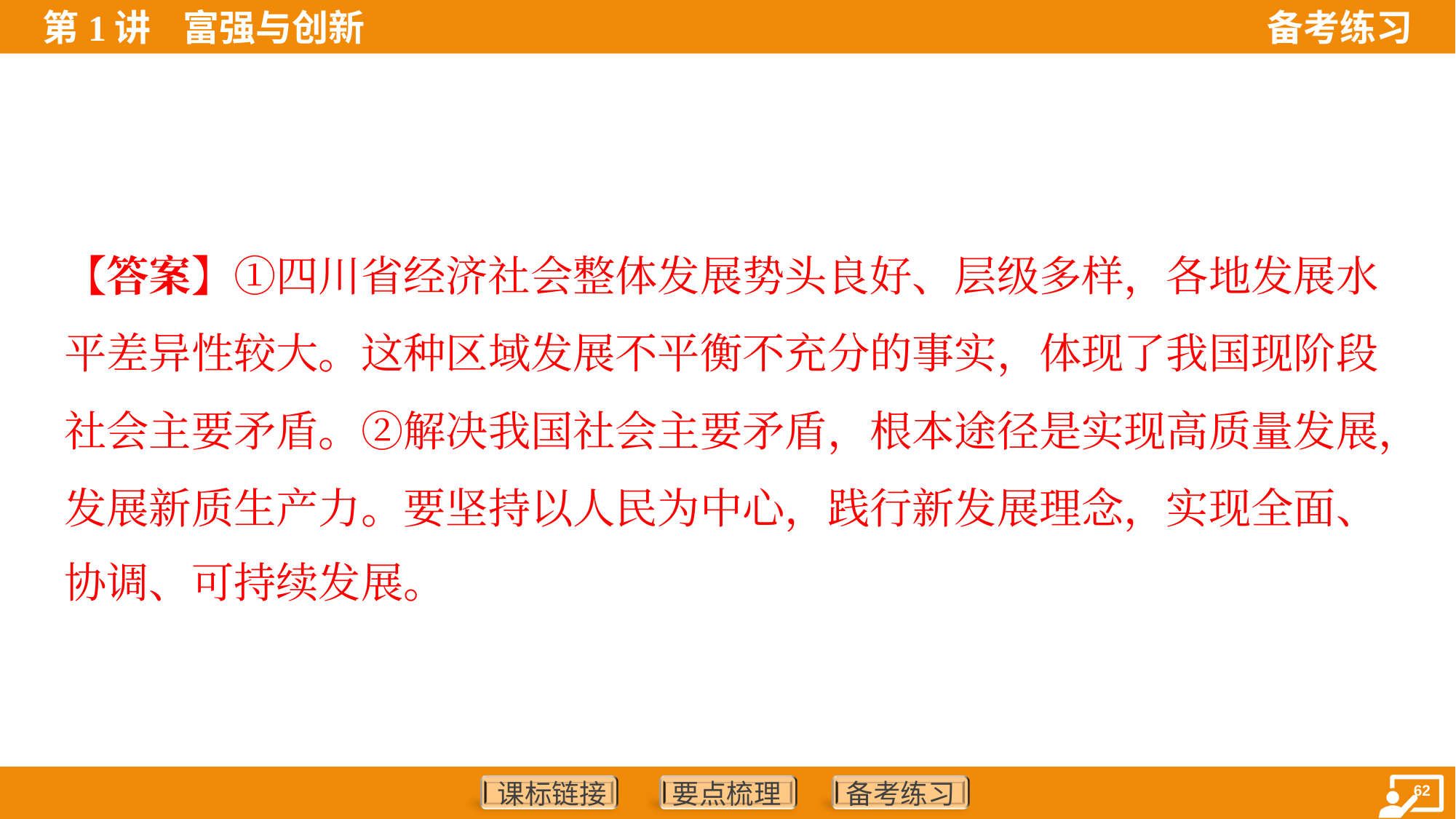

【答案】①四川省经济社会整体发展势头良好、层级多样，各地发展水
平差异性较大。这种区域发展不平衡不充分的事实，体现了我国现阶段
社会主要矛盾。②解决我国社会主要矛盾，根本途径是实现高质量发展，
发展新质生产力。要坚持以人民为中心，践行新发展理念，实现全面、
协调、可持续发展。